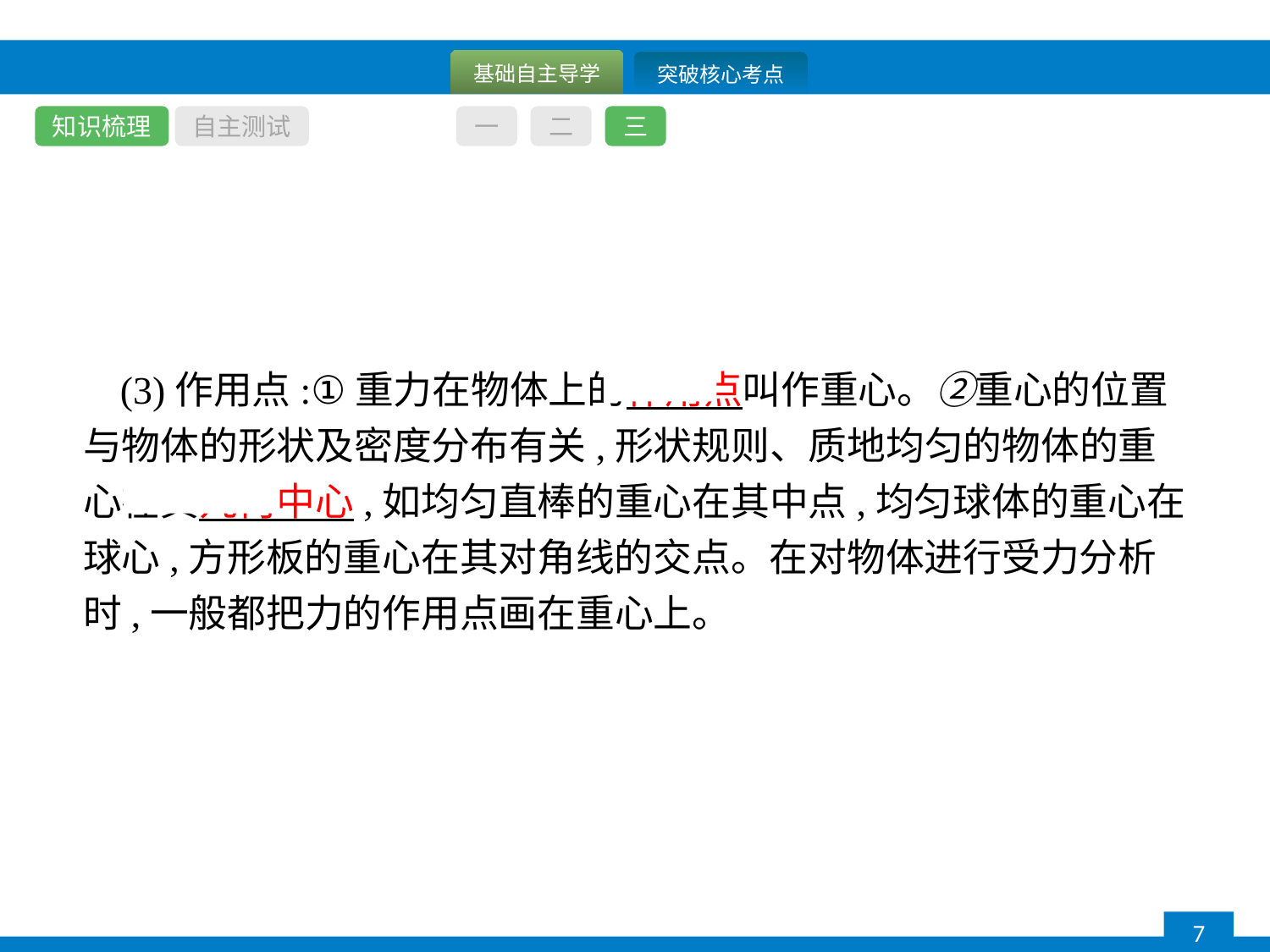

知识梳理
自主测试
一
二
三
(3)作用点:①重力在物体上的作用点叫作重心。②重心的位置与物体的形状及密度分布有关,形状规则、质地均匀的物体的重心在其几何中心,如均匀直棒的重心在其中点,均匀球体的重心在球心,方形板的重心在其对角线的交点。在对物体进行受力分析时,一般都把力的作用点画在重心上。